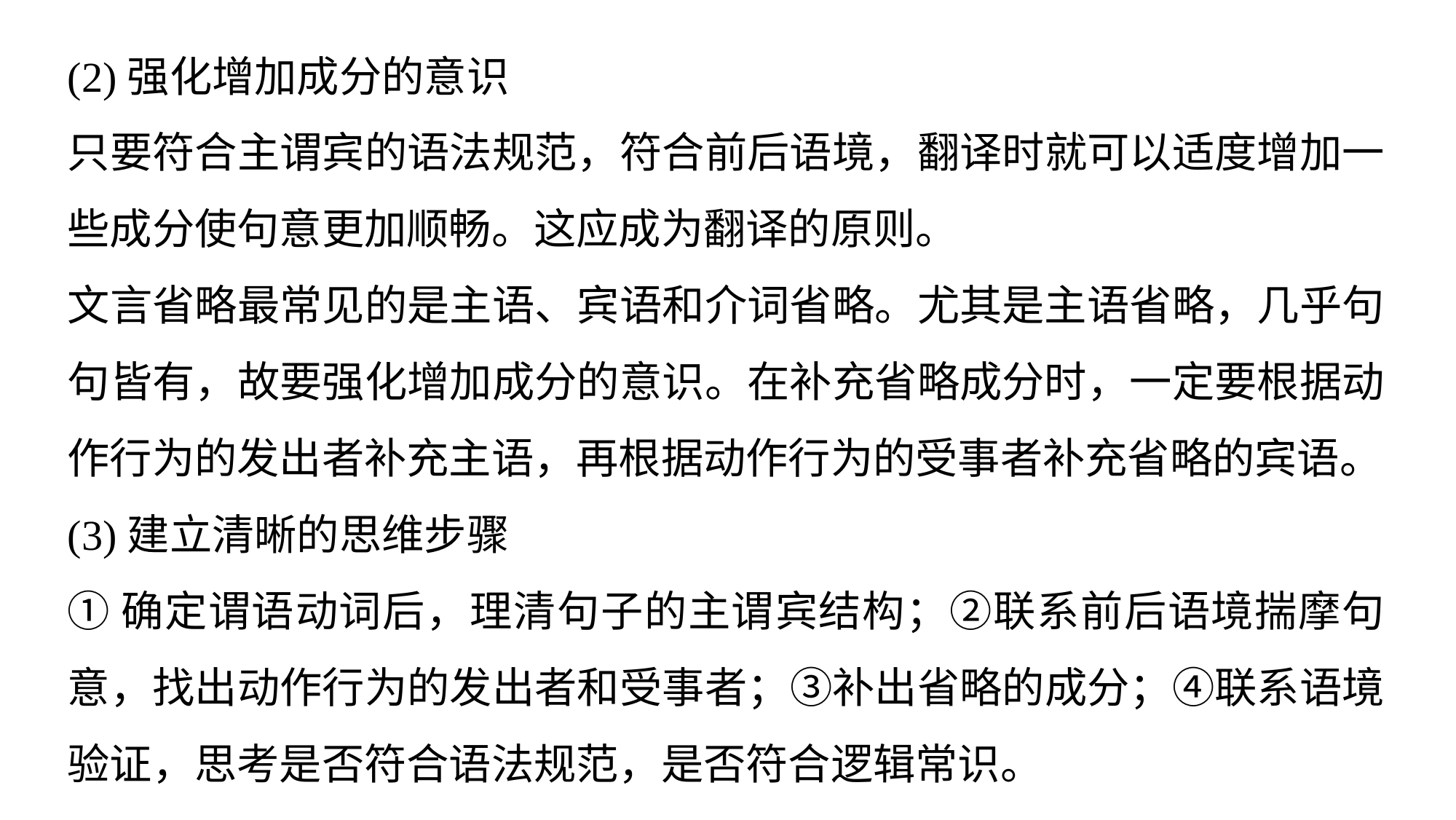

(2)强化增加成分的意识
只要符合主谓宾的语法规范，符合前后语境，翻译时就可以适度增加一些成分使句意更加顺畅。这应成为翻译的原则。
文言省略最常见的是主语、宾语和介词省略。尤其是主语省略，几乎句句皆有，故要强化增加成分的意识。在补充省略成分时，一定要根据动作行为的发出者补充主语，再根据动作行为的受事者补充省略的宾语。
(3)建立清晰的思维步骤
①确定谓语动词后，理清句子的主谓宾结构；②联系前后语境揣摩句意，找出动作行为的发出者和受事者；③补出省略的成分；④联系语境验证，思考是否符合语法规范，是否符合逻辑常识。